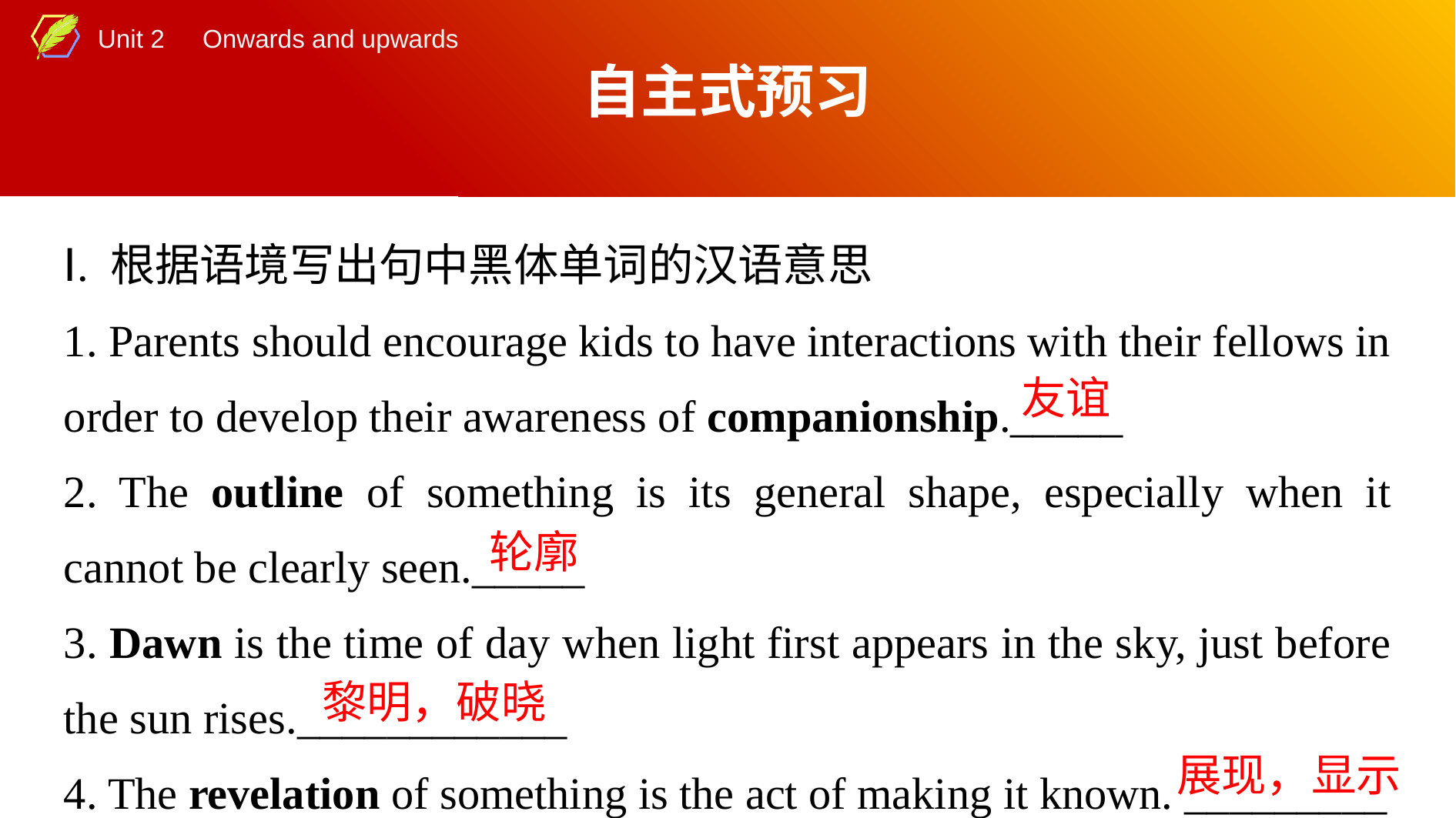

自主式预习
Ⅰ. 根据语境写出句中黑体单词的汉语意思
1. Parents should encourage kids to have interactions with their fellows in order to develop their awareness of companionship._____
2. The outline of something is its general shape, especially when it cannot be clearly seen._____
3. Dawn is the time of day when light first appears in the sky, just before the sun rises.____________
4. The revelation of something is the act of making it known. _________
友谊
轮廓
黎明，破晓
展现，显示